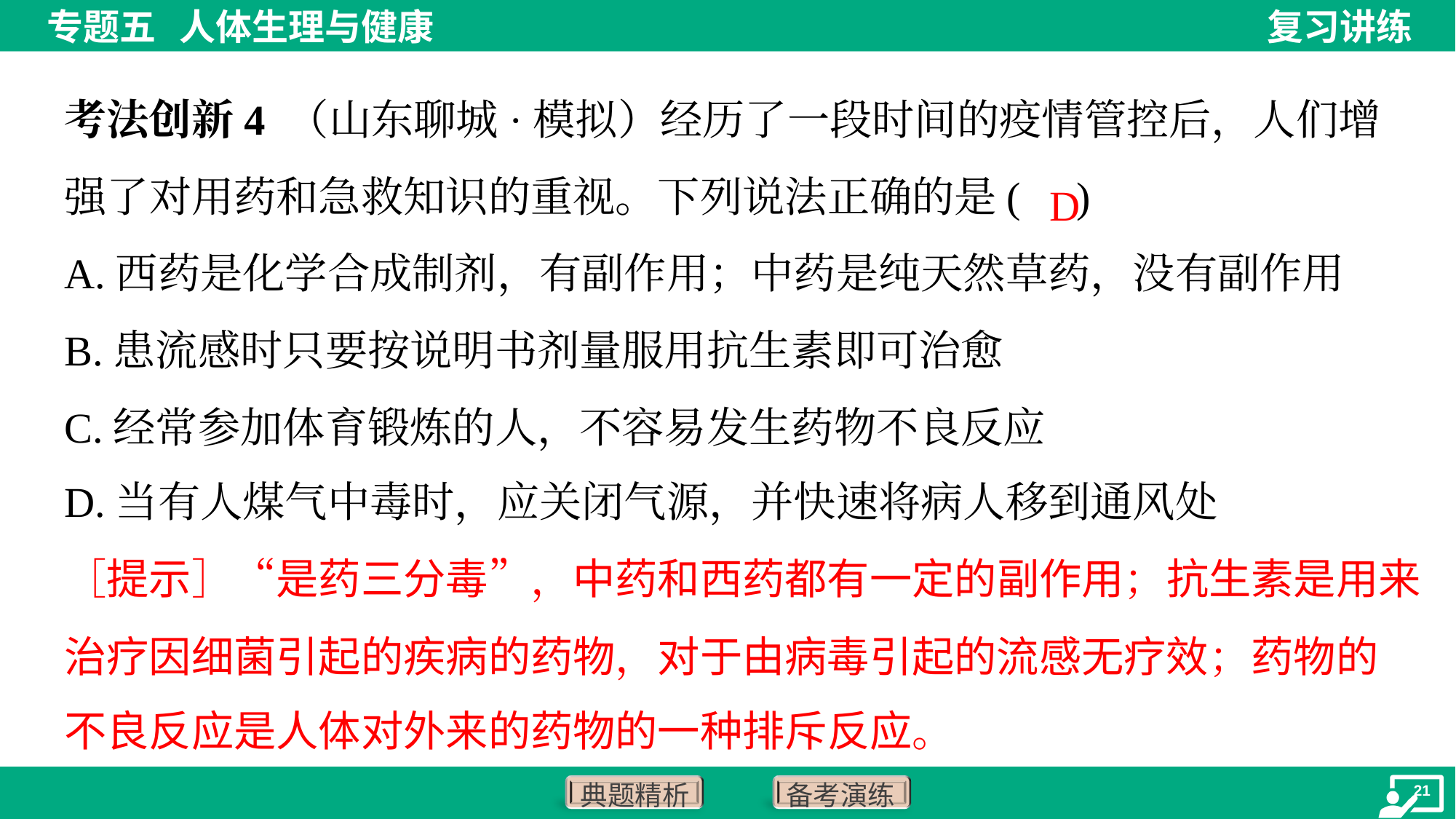

考法创新4 （山东聊城·模拟）经历了一段时间的疫情管控后，人们增强了对用药和急救知识的重视。下列说法正确的是(     )
D
A.西药是化学合成制剂，有副作用；中药是纯天然草药，没有副作用
B.患流感时只要按说明书剂量服用抗生素即可治愈
C.经常参加体育锻炼的人，不容易发生药物不良反应
D.当有人煤气中毒时，应关闭气源，并快速将病人移到通风处
［提示］“是药三分毒”，中药和西药都有一定的副作用；抗生素是用来
治疗因细菌引起的疾病的药物，对于由病毒引起的流感无疗效；药物的
不良反应是人体对外来的药物的一种排斥反应。